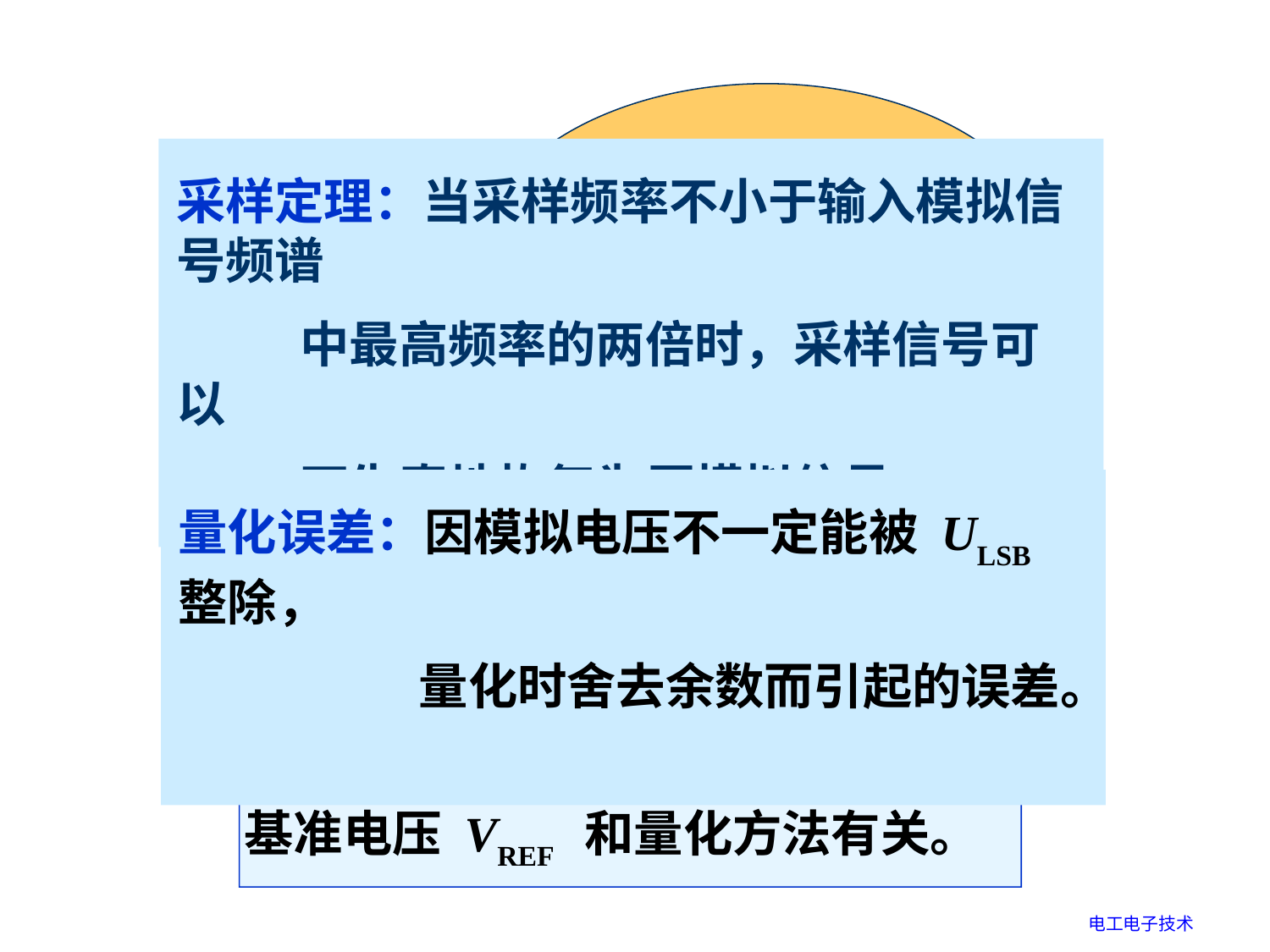

采样定理：当采样频率不小于输入模拟信号频谱
          中最高频率的两倍时，采样信号可以
          不失真地恢复为原模拟信号。
采样信号是否会丢失原信号的信息呢？
量化误差：因模拟电压不一定能被 ULSB 整除，
                　量化时舍去余数而引起的误差。
对信号进行量化会引起误差吗？
　　量化误差大小与 ADC 的位数、
基准电压 VREF  和量化方法有关。
电工电子技术